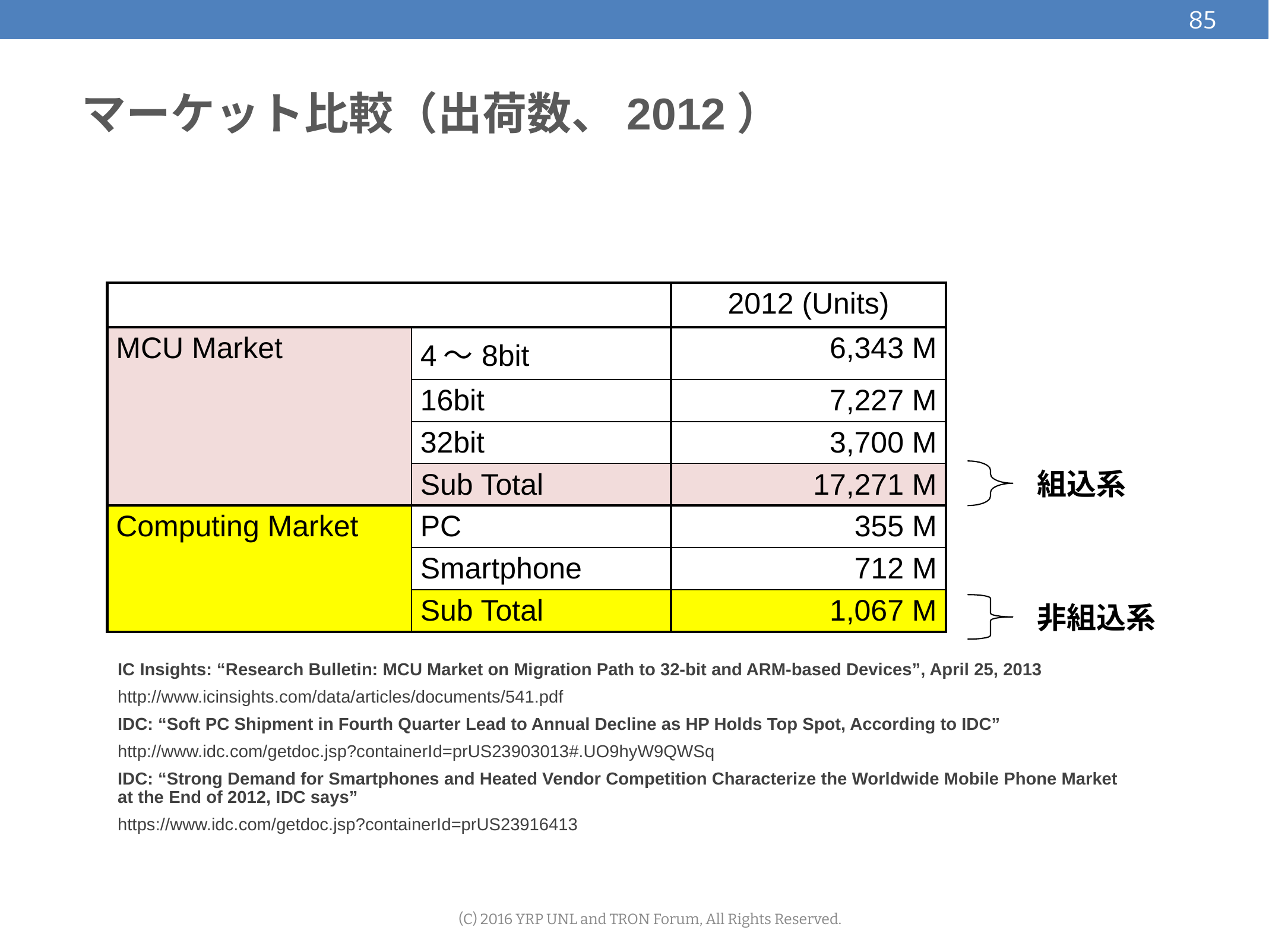

85
# マーケット比較（出荷数、2012）
|  |  | 2012 (Units) |
| --- | --- | --- |
| MCU Market | 4〜8bit | 6,343 M |
|  | 16bit | 7,227 M |
|  | 32bit | 3,700 M |
|  | Sub Total | 17,271 M |
| Computing Market | PC | 355 M |
|  | Smartphone | 712 M |
|  | Sub Total | 1,067 M |

組込系

非組込系
IC Insights: “Research Bulletin: MCU Market on Migration Path to 32-bit and ARM-based Devices”, April 25, 2013
http://www.icinsights.com/data/articles/documents/541.pdf
IDC: “Soft PC Shipment in Fourth Quarter Lead to Annual Decline as HP Holds Top Spot, According to IDC”
http://www.idc.com/getdoc.jsp?containerId=prUS23903013#.UO9hyW9QWSq
IDC: “Strong Demand for Smartphones and Heated Vendor Competition Characterize the Worldwide Mobile Phone Market at the End of 2012, IDC says”
https://www.idc.com/getdoc.jsp?containerId=prUS23916413
(C) 2016 YRP UNL and TRON Forum, All Rights Reserved.